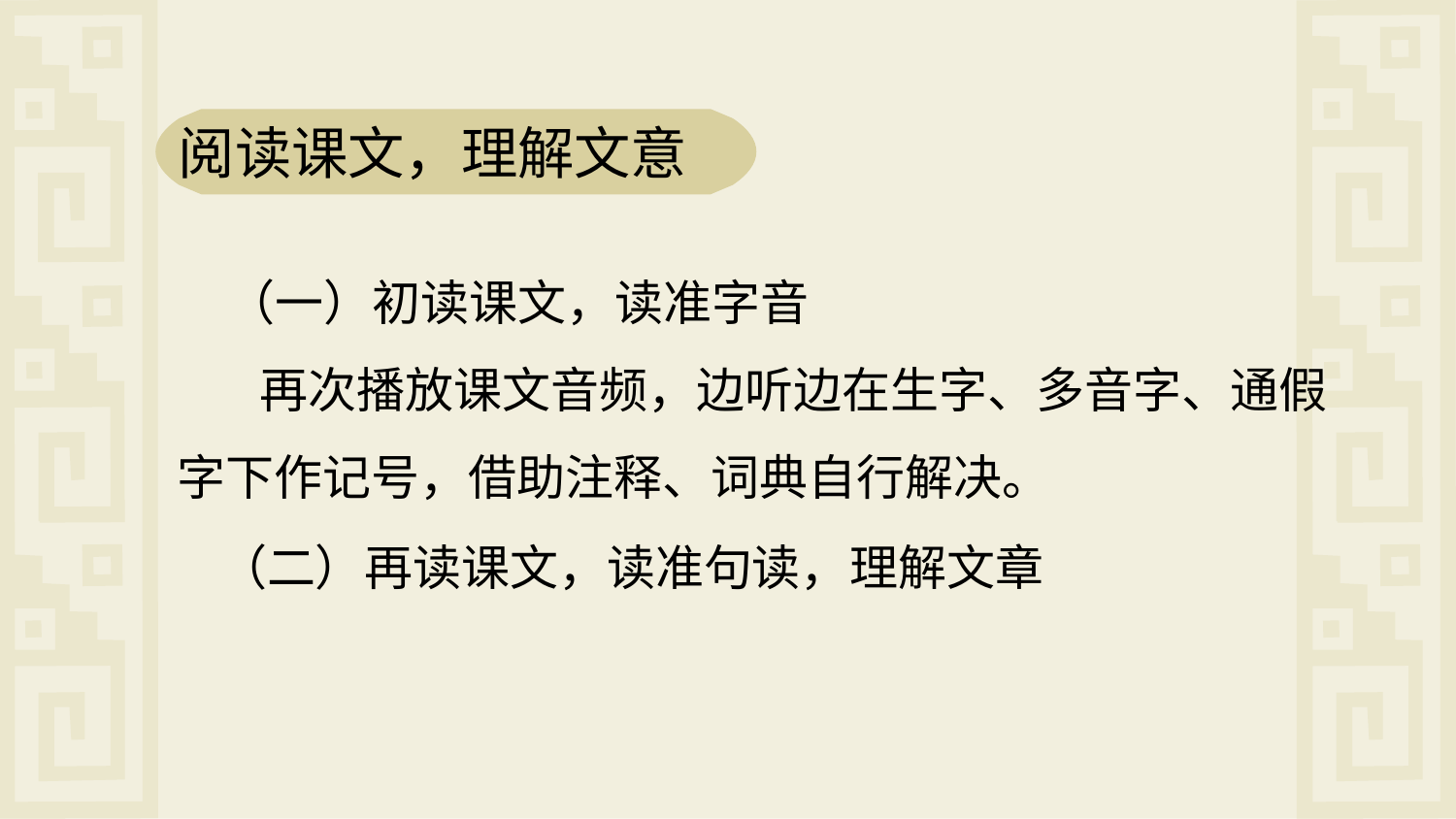

阅读课文，理解文意
（一）初读课文，读准字音
  再次播放课文音频，边听边在生字、多音字、通假字下作记号，借助注释、词典自行解决。
（二）再读课文，读准句读，理解文章